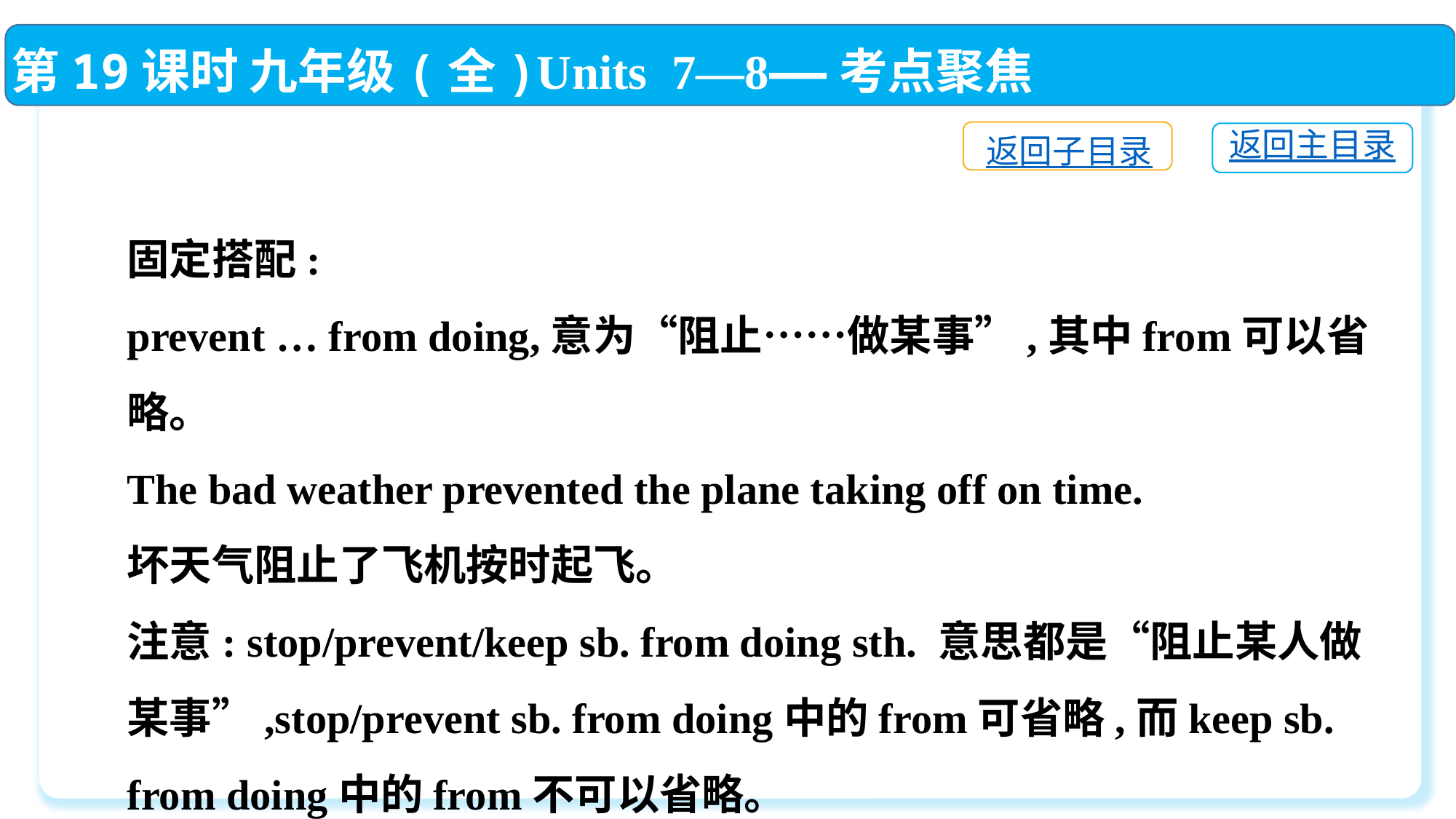

第19课时 九年级(全)Units  7—8——考点聚焦

返回子目录
返回主目录
固定搭配:
prevent … from doing,意为“阻止……做某事”,其中from可以省略。
The bad weather prevented the plane taking off on time.
坏天气阻止了飞机按时起飞。
注意: stop/prevent/keep sb. from doing sth. 意思都是“阻止某人做某事”,stop/prevent sb. from doing中的from可省略,而keep sb. from doing中的from不可以省略。